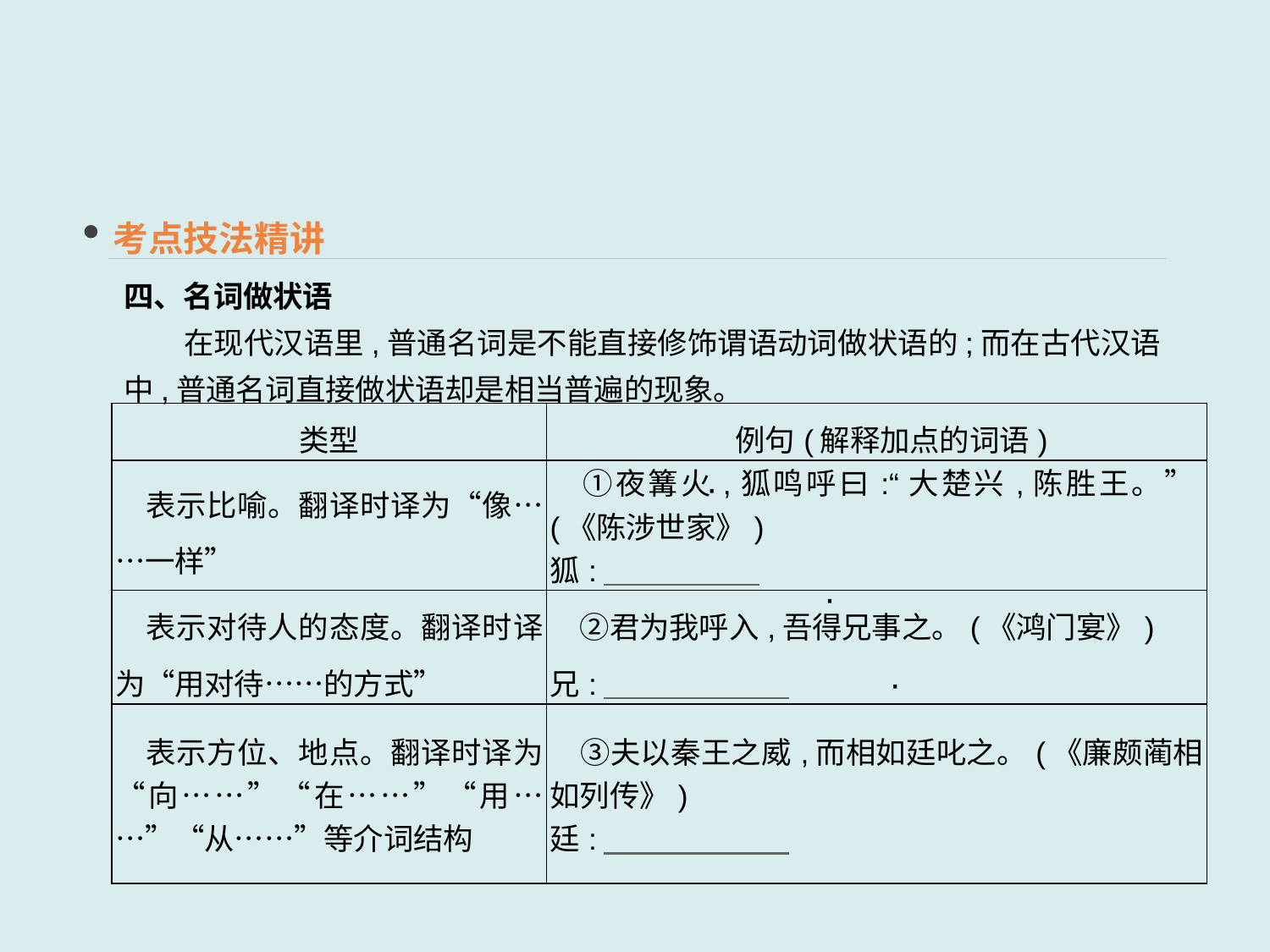

考点技法精讲

四、名词做状语
　　在现代汉语里,普通名词是不能直接修饰谓语动词做状语的;而在古代汉语中,普通名词直接做状语却是相当普遍的现象。

| 类型 | 例句(解释加点的词语) |
| --- | --- |
| 表示比喻。翻译时译为“像……一样” | ①夜篝火,狐鸣呼曰:“大楚兴,陈胜王。”(《陈涉世家》) 狐: |
| 表示对待人的态度。翻译时译为“用对待……的方式” | ②君为我呼入,吾得兄事之。(《鸿门宴》)　 兄: |
| 表示方位、地点。翻译时译为“向……”“在……”“用……”“从……”等介词结构 | ③夫以秦王之威,而相如廷叱之。(《廉颇蔺相如列传》)　　　 廷: |
 ·

 ·
 ·